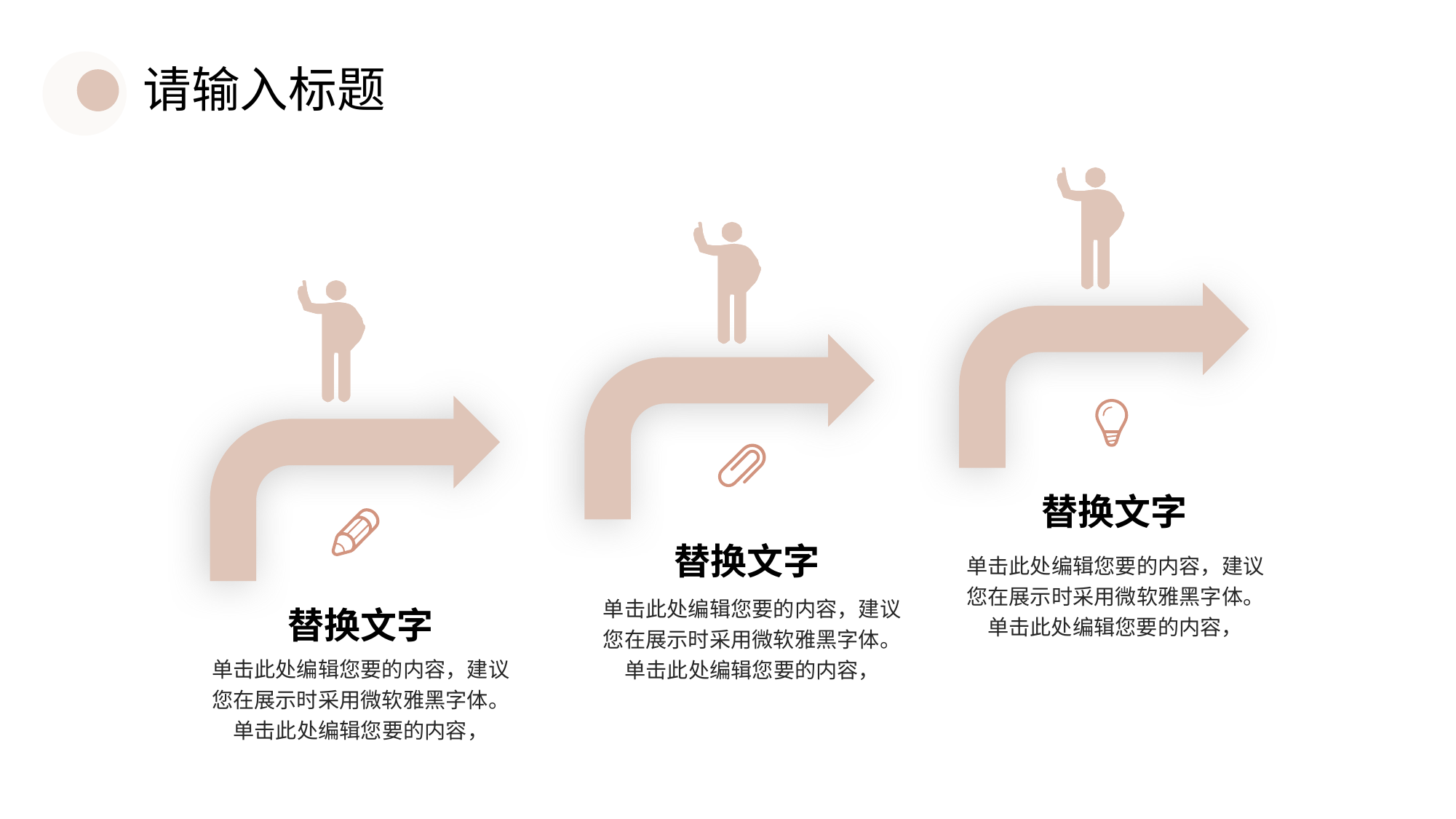

请输入标题

替换文字

替换文字
单击此处编辑您要的内容，建议您在展示时采用微软雅黑字体。单击此处编辑您要的内容，
替换文字
单击此处编辑您要的内容，建议您在展示时采用微软雅黑字体。单击此处编辑您要的内容，
单击此处编辑您要的内容，建议您在展示时采用微软雅黑字体。单击此处编辑您要的内容，